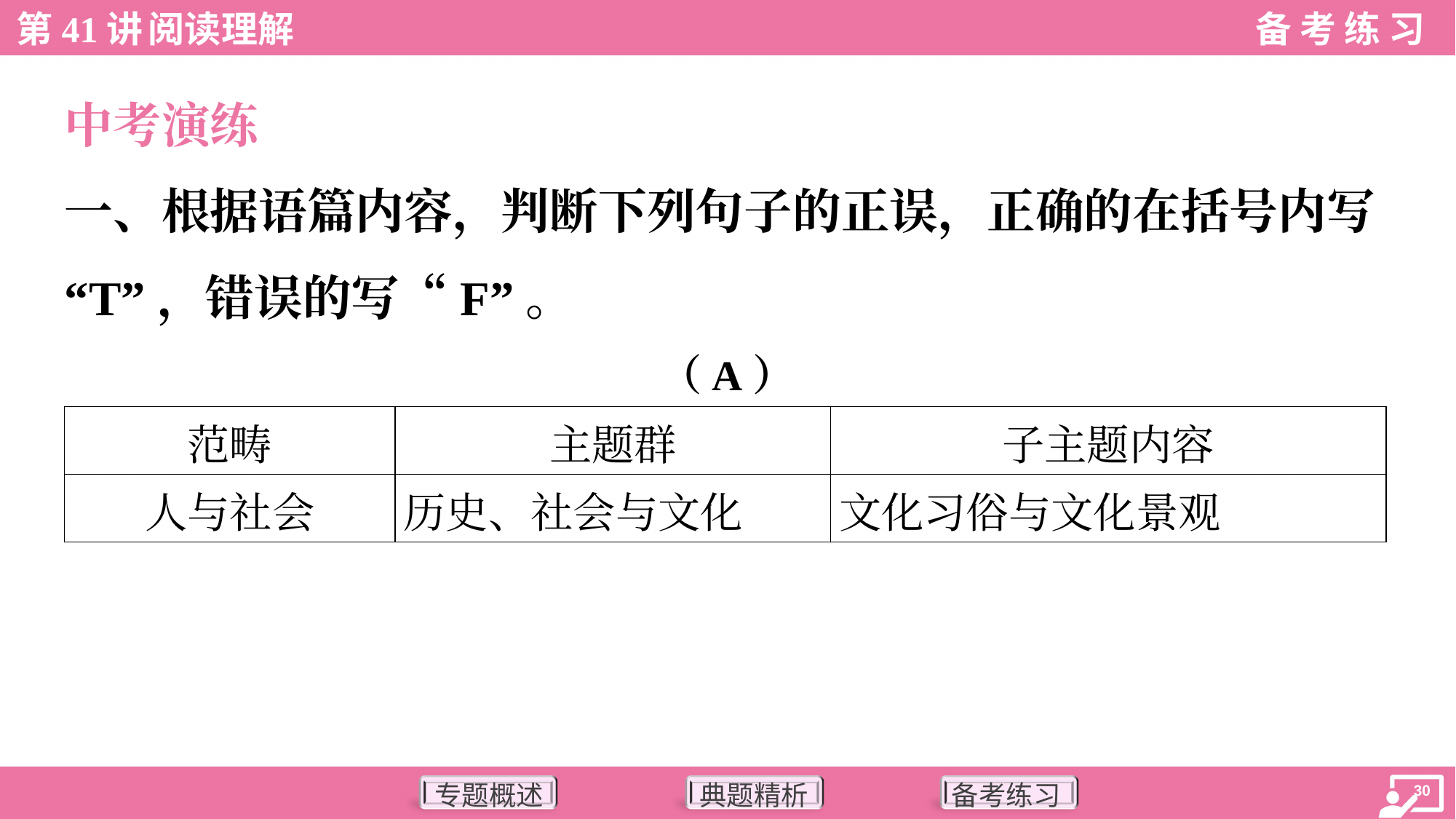

中考演练
一、根据语篇内容，判断下列句子的正误，正确的在括号内写
“T”，错误的写“F”。
（A）
| 范畴 | 主题群 | 子主题内容 |
| --- | --- | --- |
| 人与社会 | 历史、社会与文化 | 文化习俗与文化景观 |